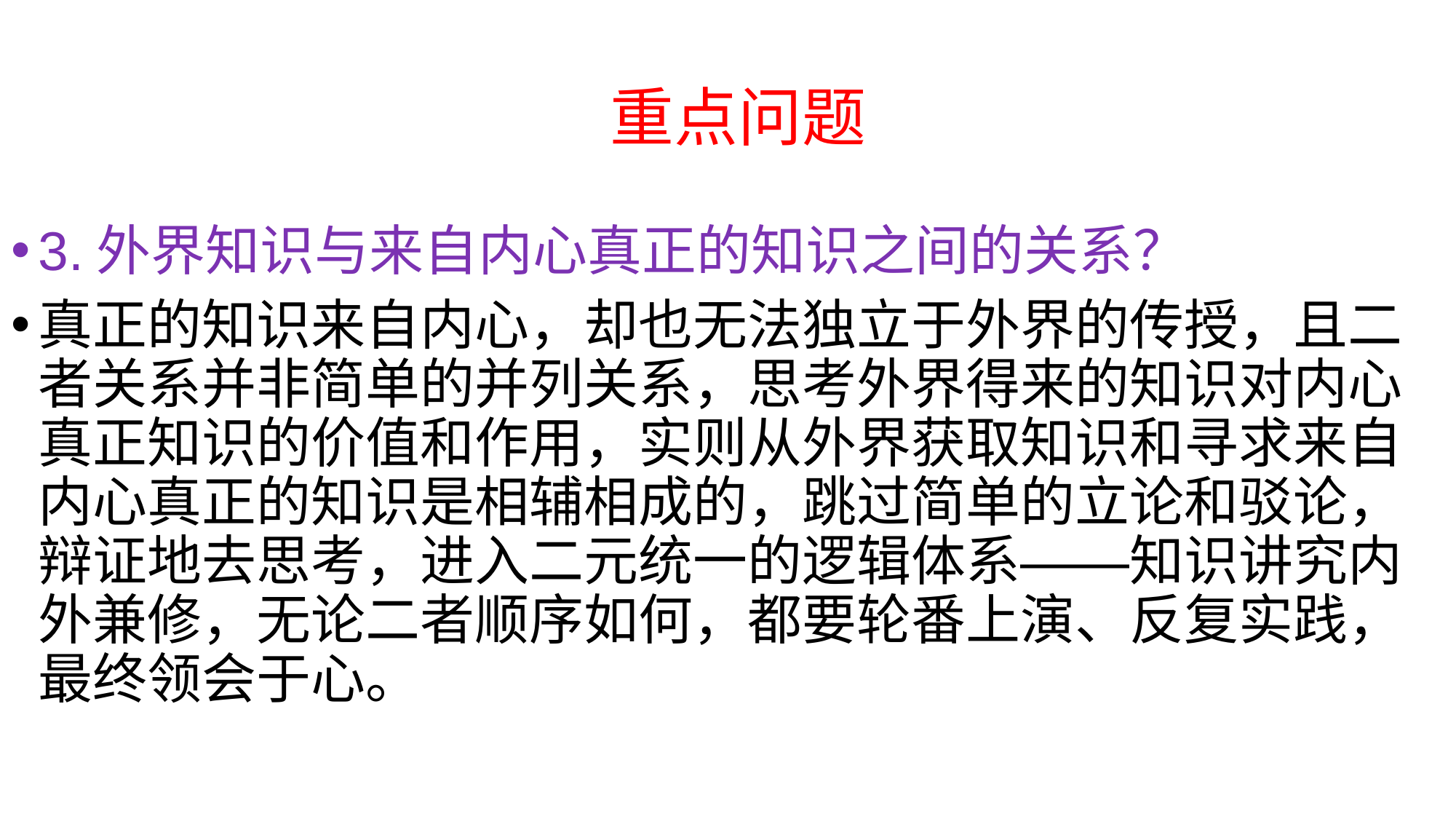

# 重点问题
3.外界知识与来自内心真正的知识之间的关系？
真正的知识来自内心，却也无法独立于外界的传授，且二者关系并非简单的并列关系，思考外界得来的知识对内心真正知识的价值和作用，实则从外界获取知识和寻求来自内心真正的知识是相辅相成的，跳过简单的立论和驳论，辩证地去思考，进入二元统一的逻辑体系——知识讲究内外兼修，无论二者顺序如何，都要轮番上演、反复实践，最终领会于心。